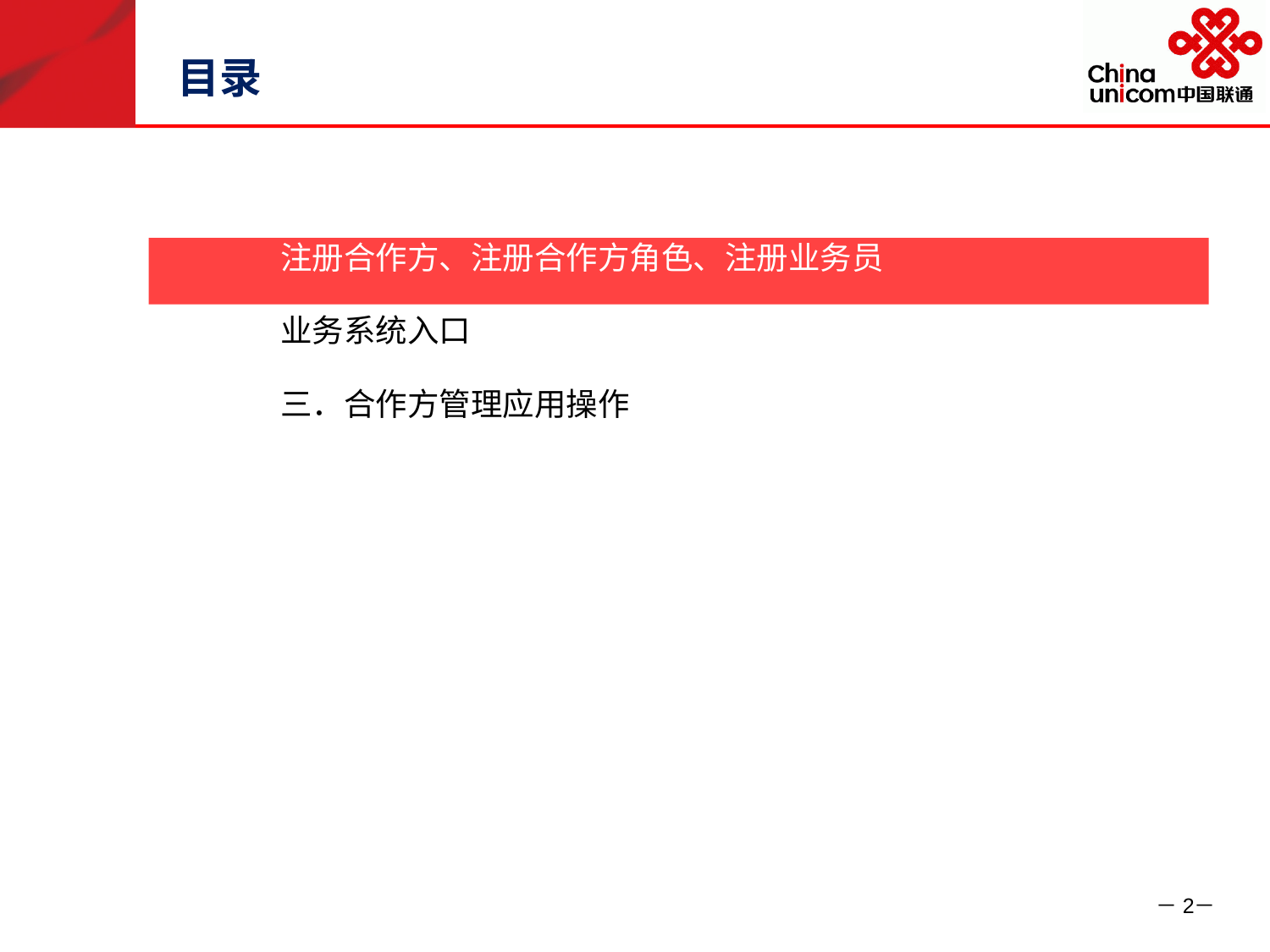

# 目录

注册合作方、注册合作方角色、注册业务员
业务系统入口
三．合作方管理应用操作

－2－